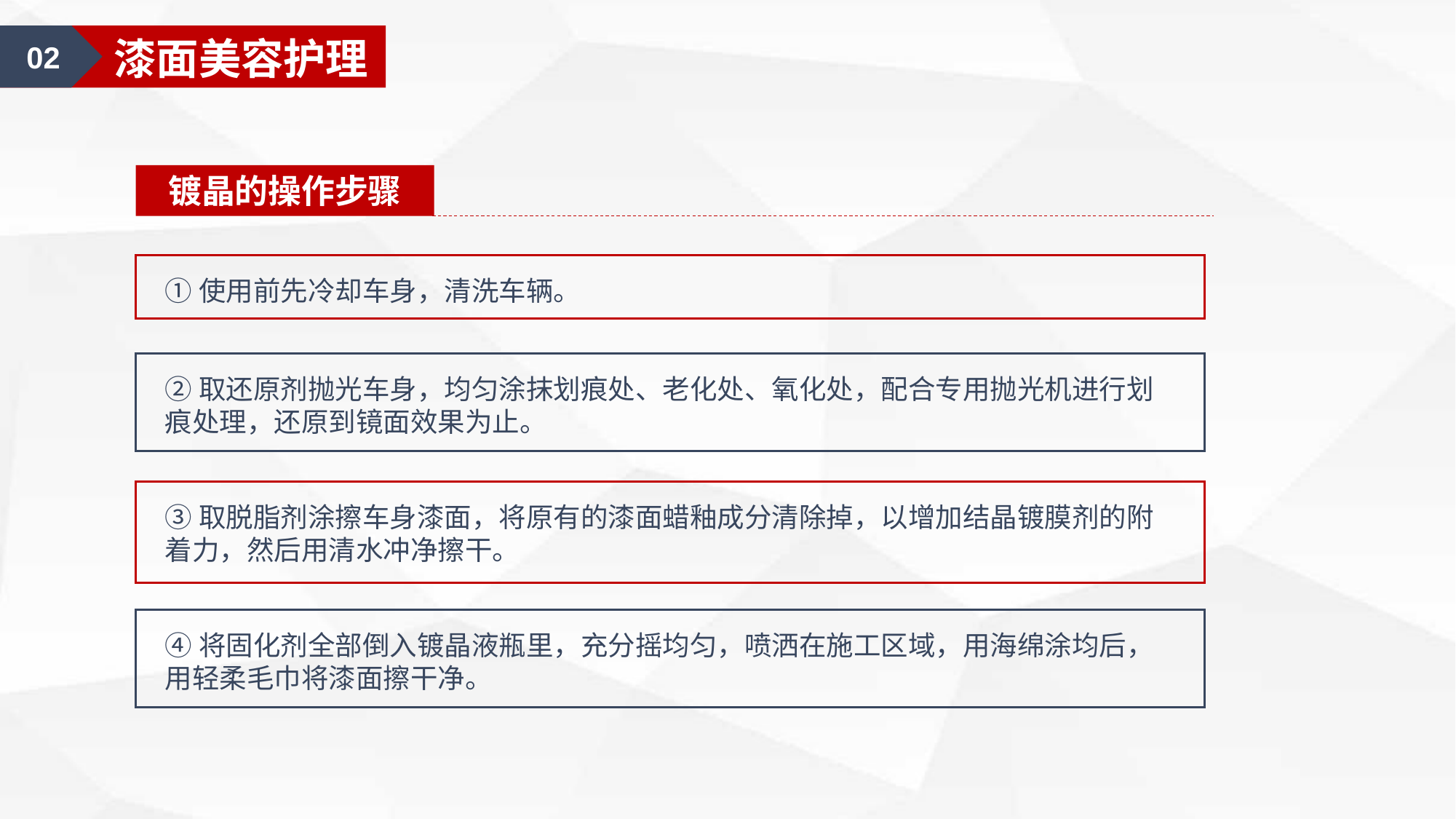

02
漆面美容护理
镀晶的操作步骤

①使用前先冷却车身，清洗车辆。

②取还原剂抛光车身，均匀涂抹划痕处、老化处、氧化处，配合专用抛光机进行划痕处理，还原到镜面效果为止。

③取脱脂剂涂擦车身漆面，将原有的漆面蜡釉成分清除掉，以增加结晶镀膜剂的附着力，然后用清水冲净擦干。

④将固化剂全部倒入镀晶液瓶里，充分摇均匀，喷洒在施工区域，用海绵涂均后，用轻柔毛巾将漆面擦干净。